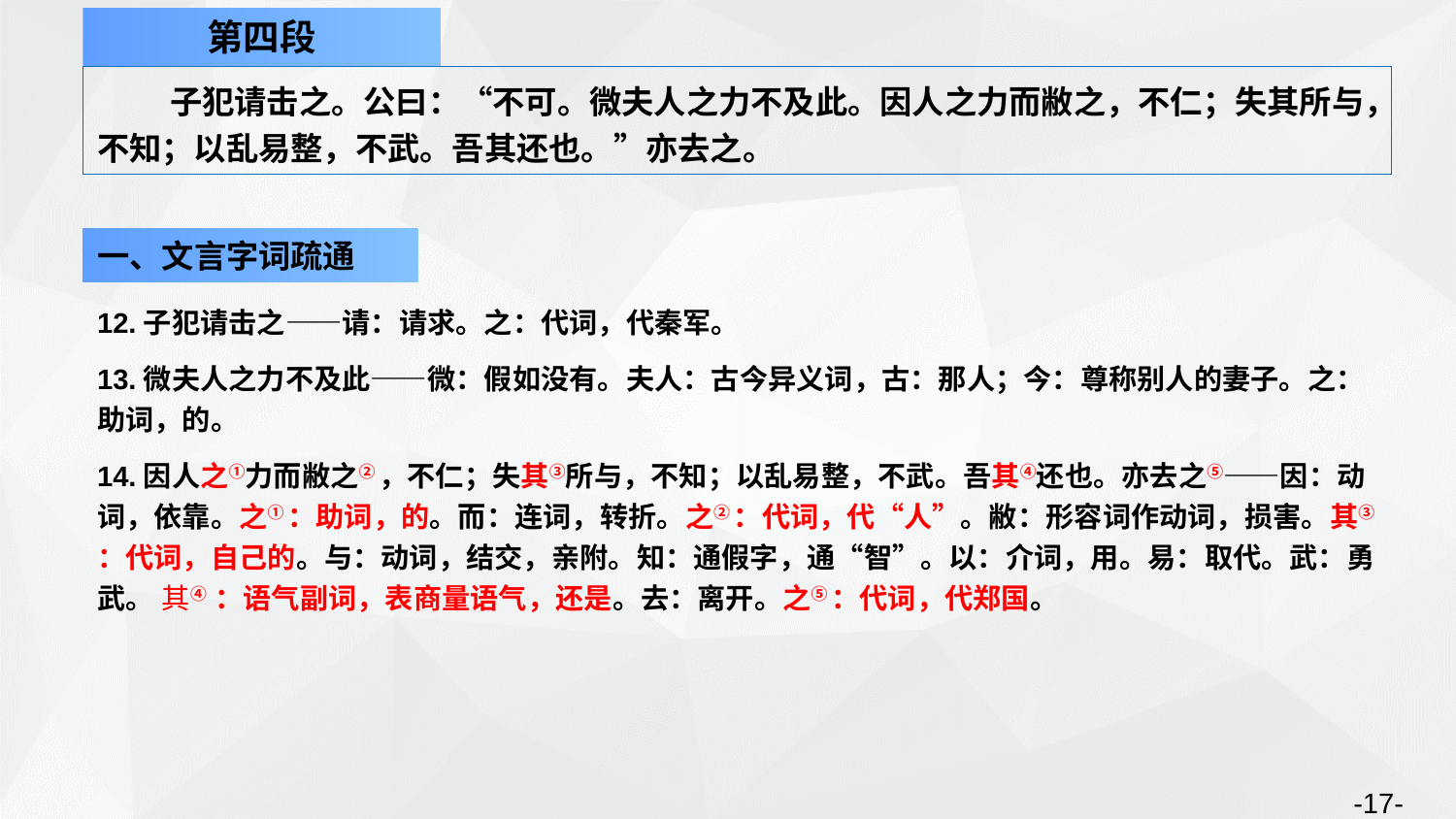

第四段
子犯请击之。公曰：“不可。微夫人之力不及此。因人之力而敝之，不仁；失其所与，不知；以乱易整，不武。吾其还也。”亦去之。
一、文言字词疏通
12.子犯请击之——请：请求。之：代词，代秦军。
13.微夫人之力不及此——微：假如没有。夫人：古今异义词，古：那人；今：尊称别人的妻子。之：助词，的。
14.因人之①力而敝之② ，不仁；失其③所与，不知；以乱易整，不武。吾其④还也。亦去之⑤——因：动词，依靠。之① ：助词，的。而：连词，转折。之② ：代词，代“人”。敝：形容词作动词，损害。其③ ：代词，自己的。与：动词，结交，亲附。知：通假字，通“智”。以：介词，用。易：取代。武：勇武。 其④ ：语气副词，表商量语气，还是。去：离开。之⑤ ：代词，代郑国。
-17-